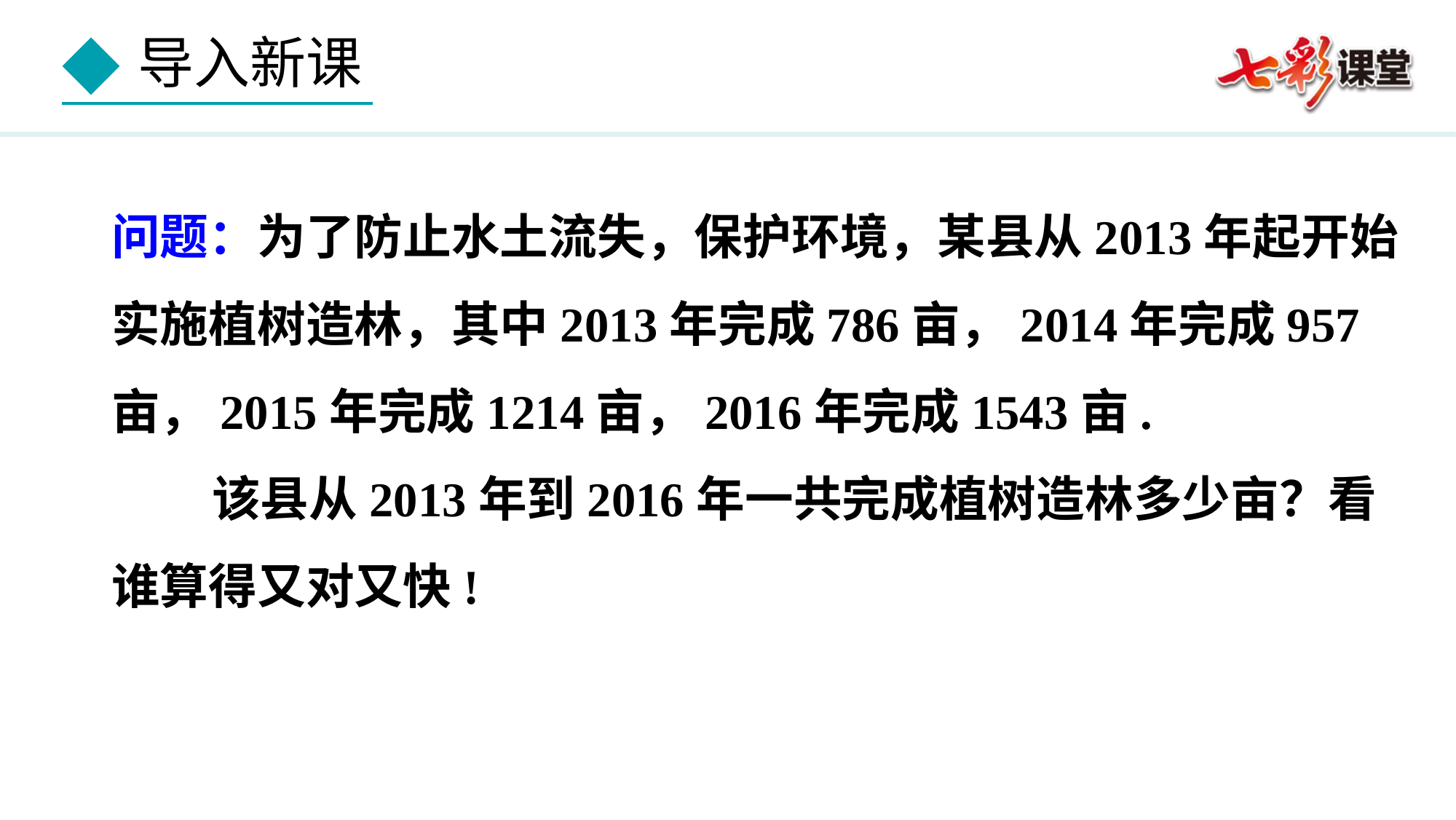

问题：为了防止水土流失，保护环境，某县从2013年起开始实施植树造林，其中2013年完成786亩，2014年完成957亩，2015年完成1214亩，2016年完成1543亩.
        该县从2013年到2016年一共完成植树造林多少亩？看谁算得又对又快!